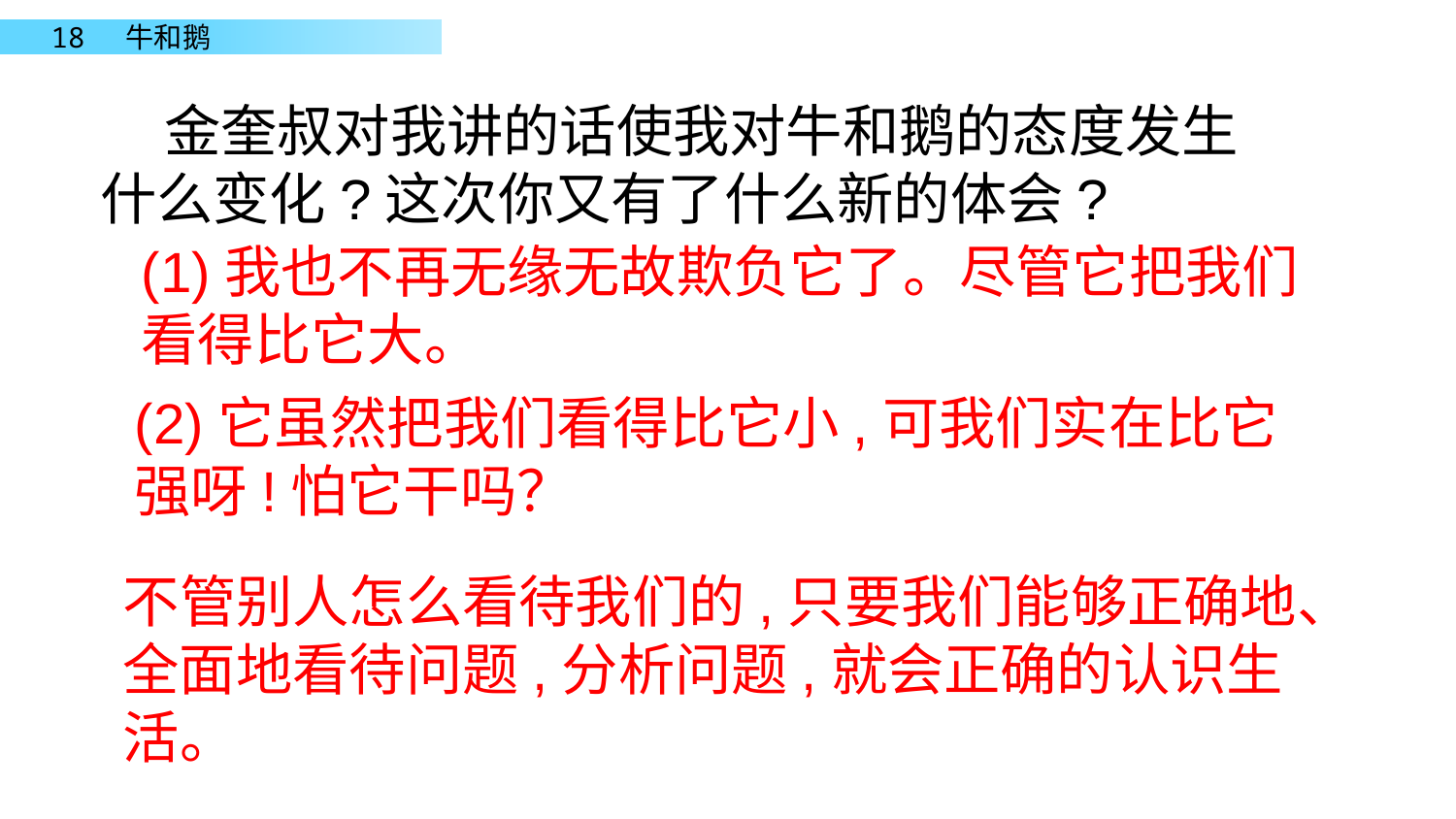

金奎叔对我讲的话使我对牛和鹅的态度发生什么变化?这次你又有了什么新的体会?
(1)我也不再无缘无故欺负它了。尽管它把我们看得比它大。
(2)它虽然把我们看得比它小,可我们实在比它强呀!怕它干吗？
不管别人怎么看待我们的,只要我们能够正确地、全面地看待问题,分析问题,就会正确的认识生活。